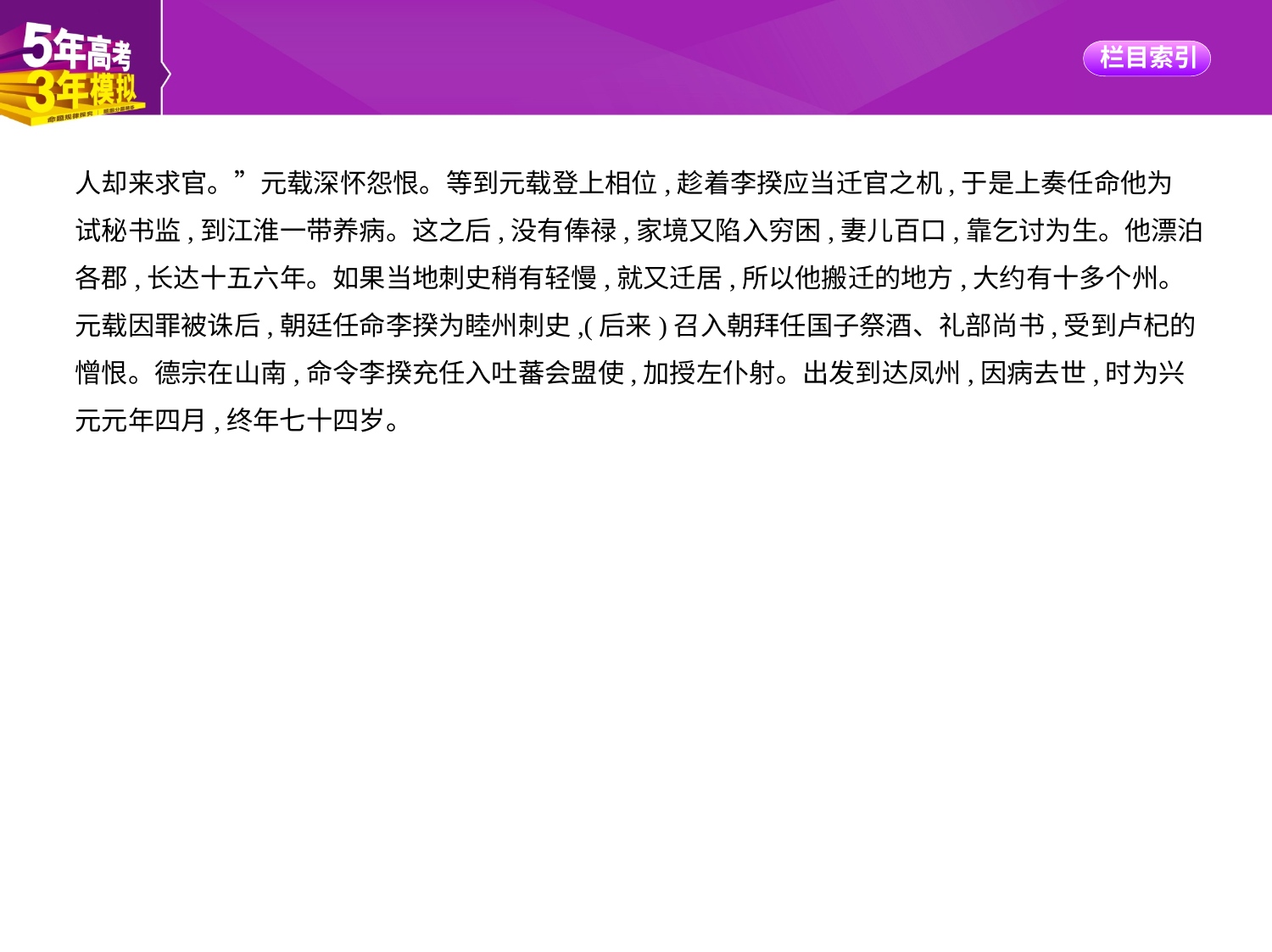

人却来求官。”元载深怀怨恨。等到元载登上相位,趁着李揆应当迁官之机,于是上奏任命他为
试秘书监,到江淮一带养病。这之后,没有俸禄,家境又陷入穷困,妻儿百口,靠乞讨为生。他漂泊
各郡,长达十五六年。如果当地刺史稍有轻慢,就又迁居,所以他搬迁的地方,大约有十多个州。
元载因罪被诛后,朝廷任命李揆为睦州刺史,(后来)召入朝拜任国子祭酒、礼部尚书,受到卢杞的
憎恨。德宗在山南,命令李揆充任入吐蕃会盟使,加授左仆射。出发到达凤州,因病去世,时为兴
元元年四月,终年七十四岁。